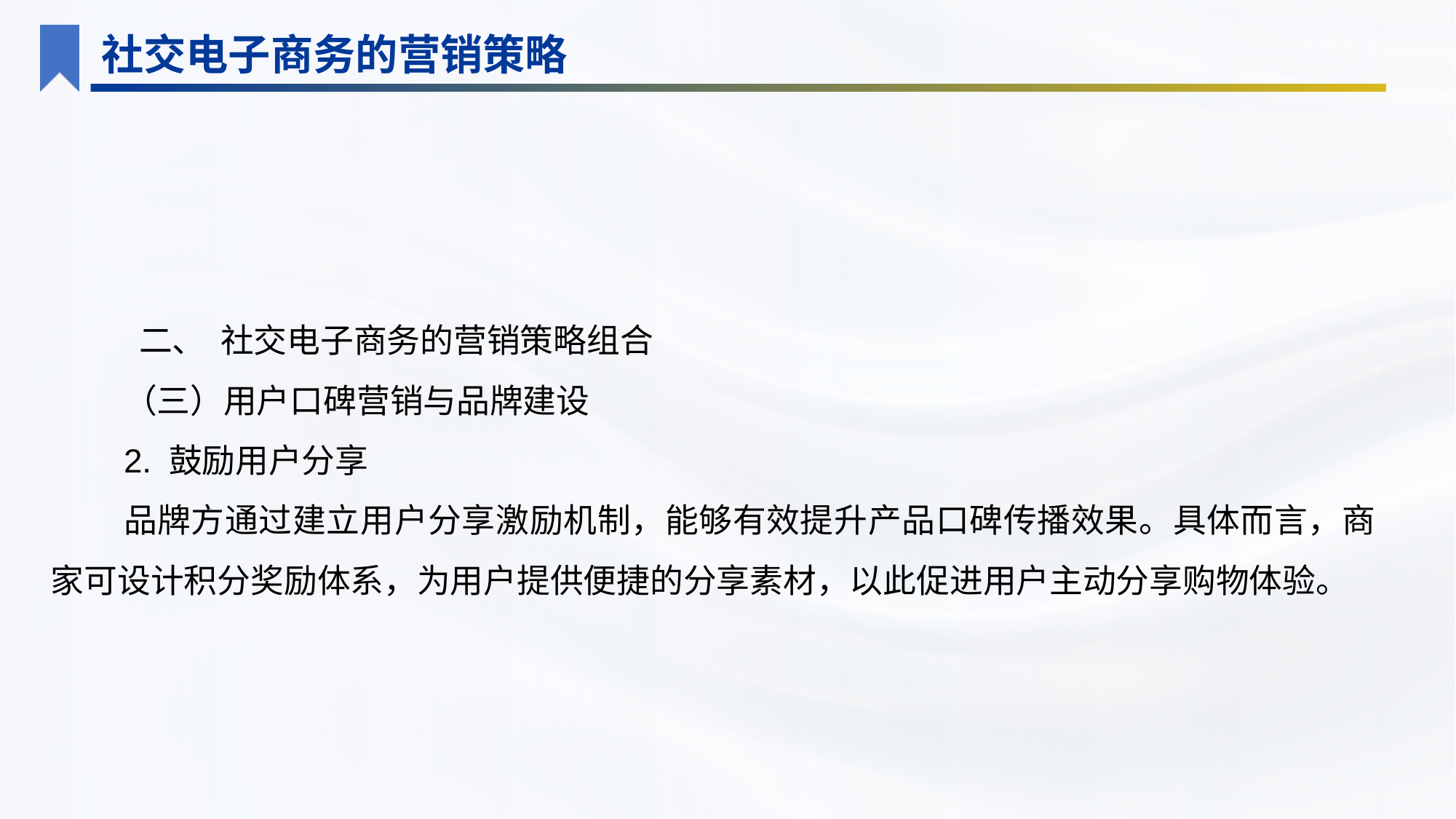

社交电子商务的营销策略
 二、  社交电子商务的营销策略组合
（三）用户口碑营销与品牌建设
2. 鼓励用户分享
品牌方通过建立用户分享激励机制，能够有效提升产品口碑传播效果。具体而言，商家可设计积分奖励体系，为用户提供便捷的分享素材，以此促进用户主动分享购物体验。